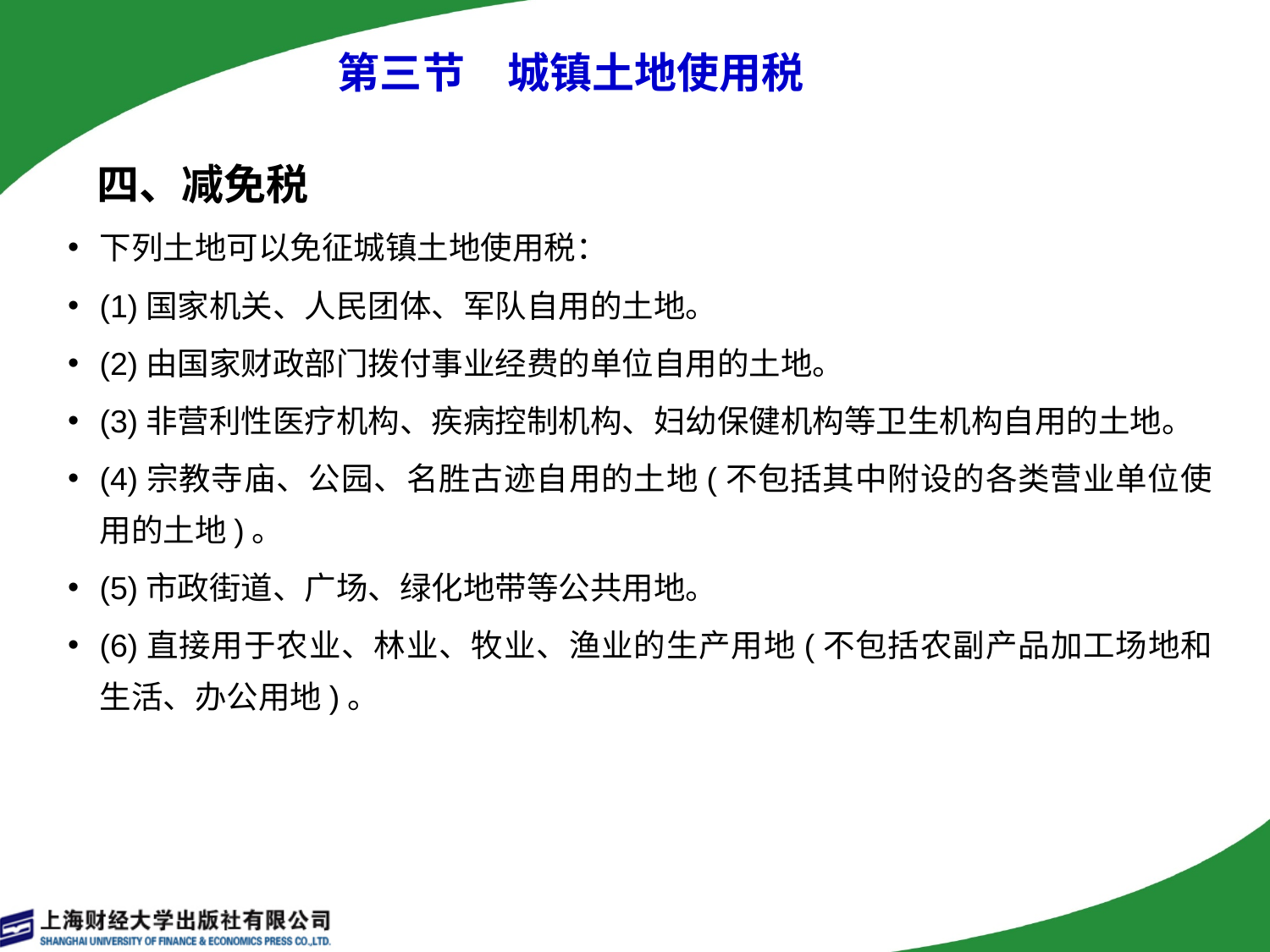

# 第三节　城镇土地使用税
  四、减免税
下列土地可以免征城镇土地使用税：
(1)国家机关、人民团体、军队自用的土地。
(2)由国家财政部门拨付事业经费的单位自用的土地。
(3)非营利性医疗机构、疾病控制机构、妇幼保健机构等卫生机构自用的土地。
(4)宗教寺庙、公园、名胜古迹自用的土地(不包括其中附设的各类营业单位使用的土地)。
(5)市政街道、广场、绿化地带等公共用地。
(6)直接用于农业、林业、牧业、渔业的生产用地(不包括农副产品加工场地和生活、办公用地)。